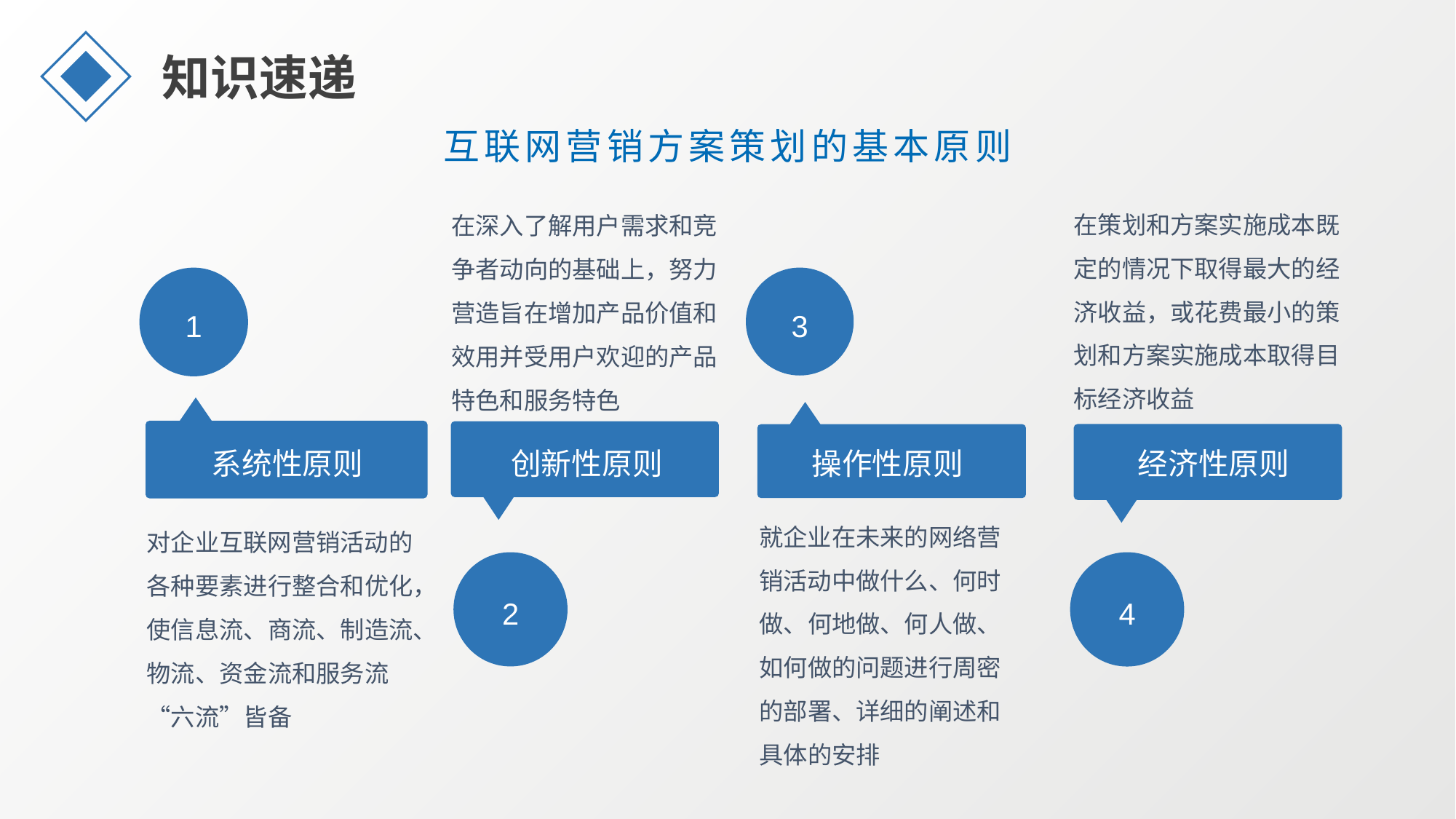

知识速递
互联网营销方案策划的基本原则
在策划和方案实施成本既定的情况下取得最大的经济收益，或花费最小的策划和方案实施成本取得目标经济收益
在深入了解用户需求和竞争者动向的基础上，努力营造旨在增加产品价值和效用并受用户欢迎的产品特色和服务特色

1

3

系统性原则
创新性原则
操作性原则
经济性原则
就企业在未来的网络营销活动中做什么、何时做、何地做、何人做、如何做的问题进行周密的部署、详细的阐述和具体的安排
对企业互联网营销活动的各种要素进行整合和优化，使信息流、商流、制造流、物流、资金流和服务流“六流”皆备

2

4